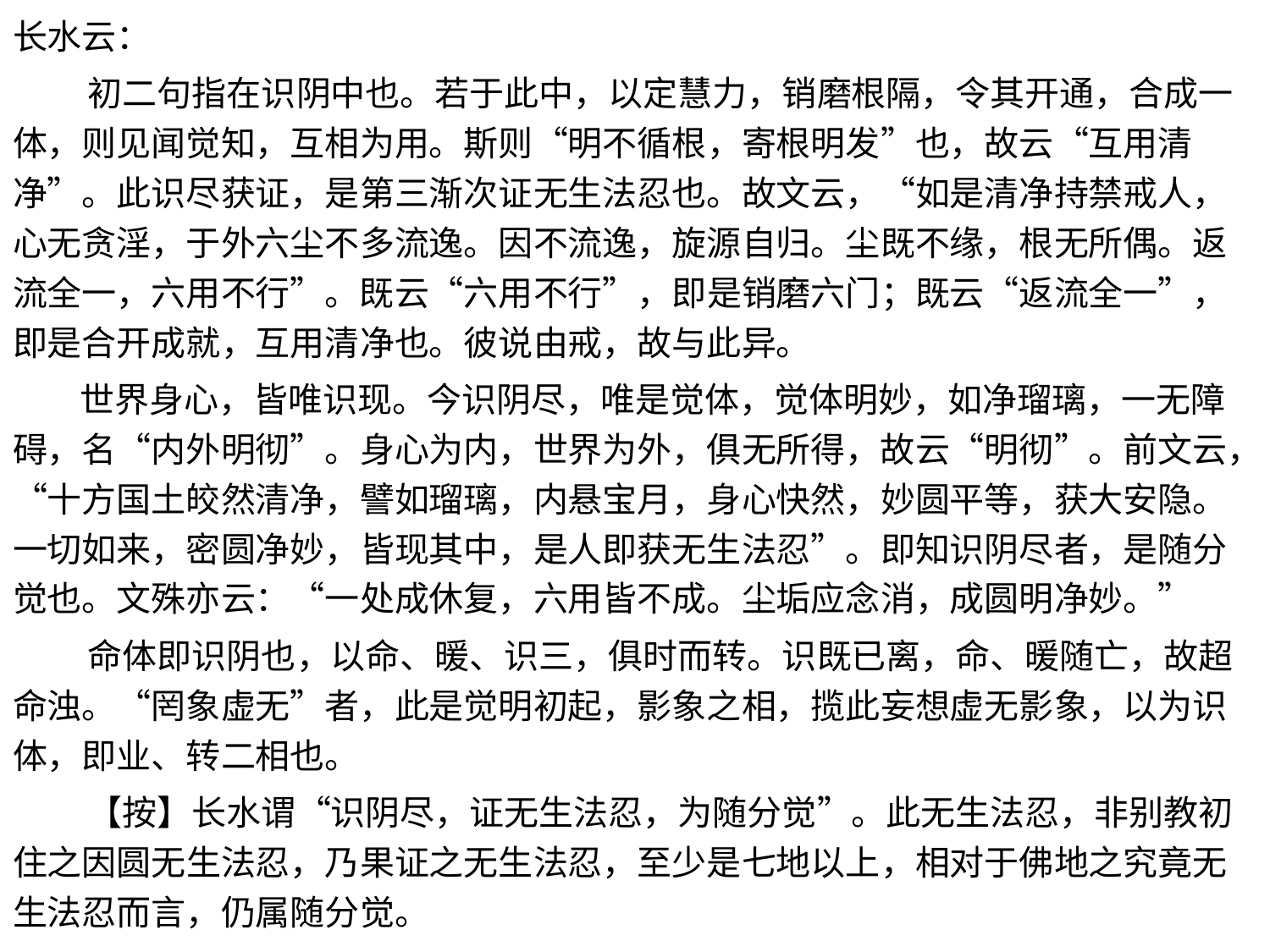

长水云：
         初二句指在识阴中也。若于此中，以定慧力，销磨根隔，令其开通，合成一体，则见闻觉知，互相为用。斯则“明不循根，寄根明发”也，故云“互用清净”。此识尽获证，是第三渐次证无生法忍也。故文云，“如是清净持禁戒人，心无贪淫，于外六尘不多流逸。因不流逸，旋源自归。尘既不缘，根无所偶。返流全一，六用不行”。既云“六用不行”，即是销磨六门；既云“返流全一”，即是合开成就，互用清净也。彼说由戒，故与此异。
        世界身心，皆唯识现。今识阴尽，唯是觉体，觉体明妙，如净瑠璃，一无障碍，名“内外明彻”。身心为内，世界为外，俱无所得，故云“明彻”。前文云，“十方国土皎然清净，譬如瑠璃，内悬宝月，身心快然，妙圆平等，获大安隐。一切如来，密圆净妙，皆现其中，是人即获无生法忍”。即知识阴尽者，是随分觉也。文殊亦云：“一处成休复，六用皆不成。尘垢应念消，成圆明净妙。”
         命体即识阴也，以命、暖、识三，俱时而转。识既已离，命、暖随亡，故超命浊。“罔象虚无”者，此是觉明初起，影象之相，揽此妄想虚无影象，以为识体，即业、转二相也。
         【按】长水谓“识阴尽，证无生法忍，为随分觉”。此无生法忍，非别教初住之因圆无生法忍，乃果证之无生法忍，至少是七地以上，相对于佛地之究竟无生法忍而言，仍属随分觉。